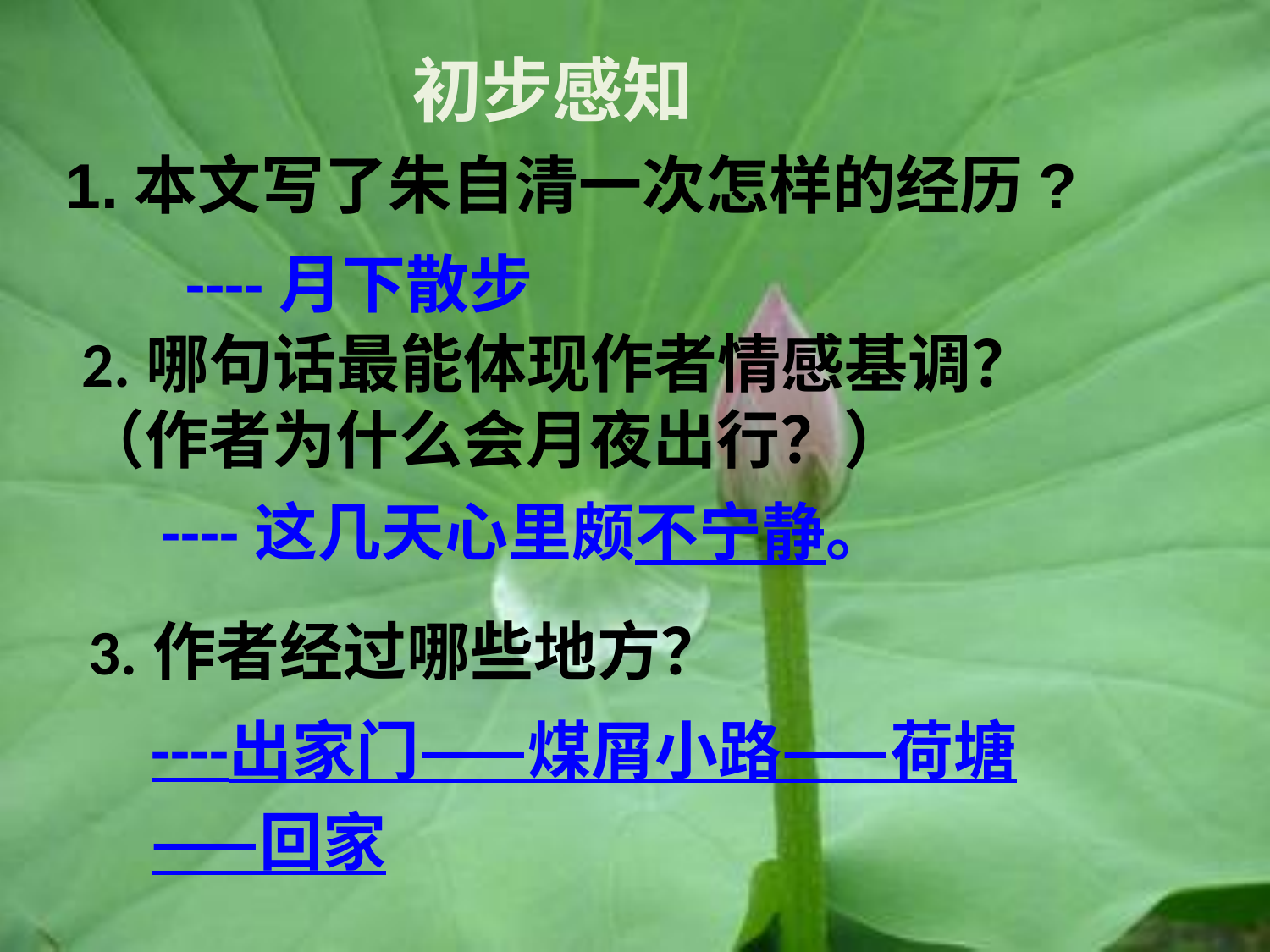

初步感知
1.本文写了朱自清一次怎样的经历?
----月下散步
2.哪句话最能体现作者情感基调？（作者为什么会月夜出行？）
----这几天心里颇不宁静。
3.作者经过哪些地方？
----出家门——煤屑小路——荷塘——回家